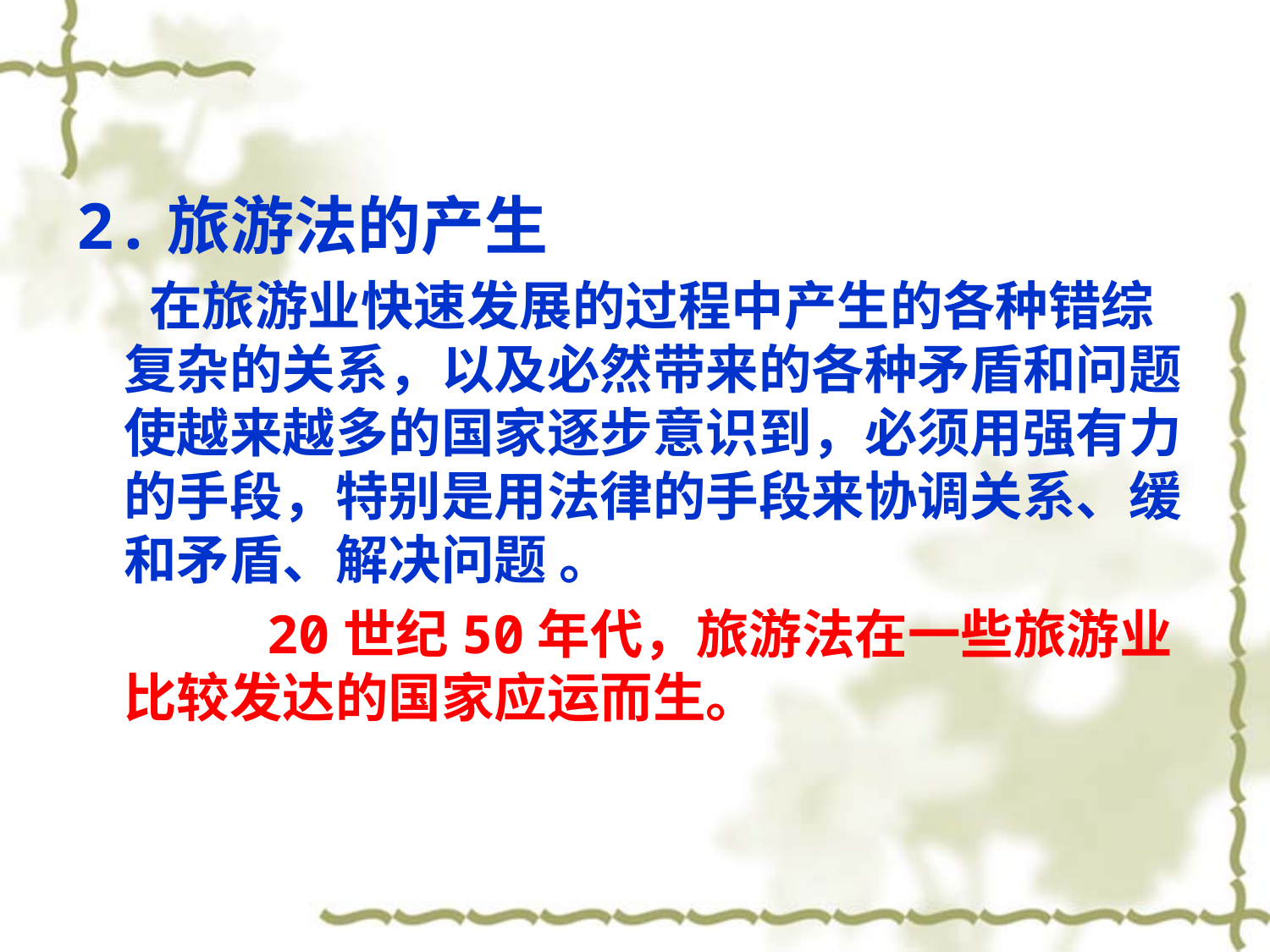

2.旅游法的产生
     在旅游业快速发展的过程中产生的各种错综复杂的关系，以及必然带来的各种矛盾和问题使越来越多的国家逐步意识到，必须用强有力的手段，特别是用法律的手段来协调关系、缓和矛盾、解决问题 。
      20世纪50年代，旅游法在一些旅游业比较发达的国家应运而生。